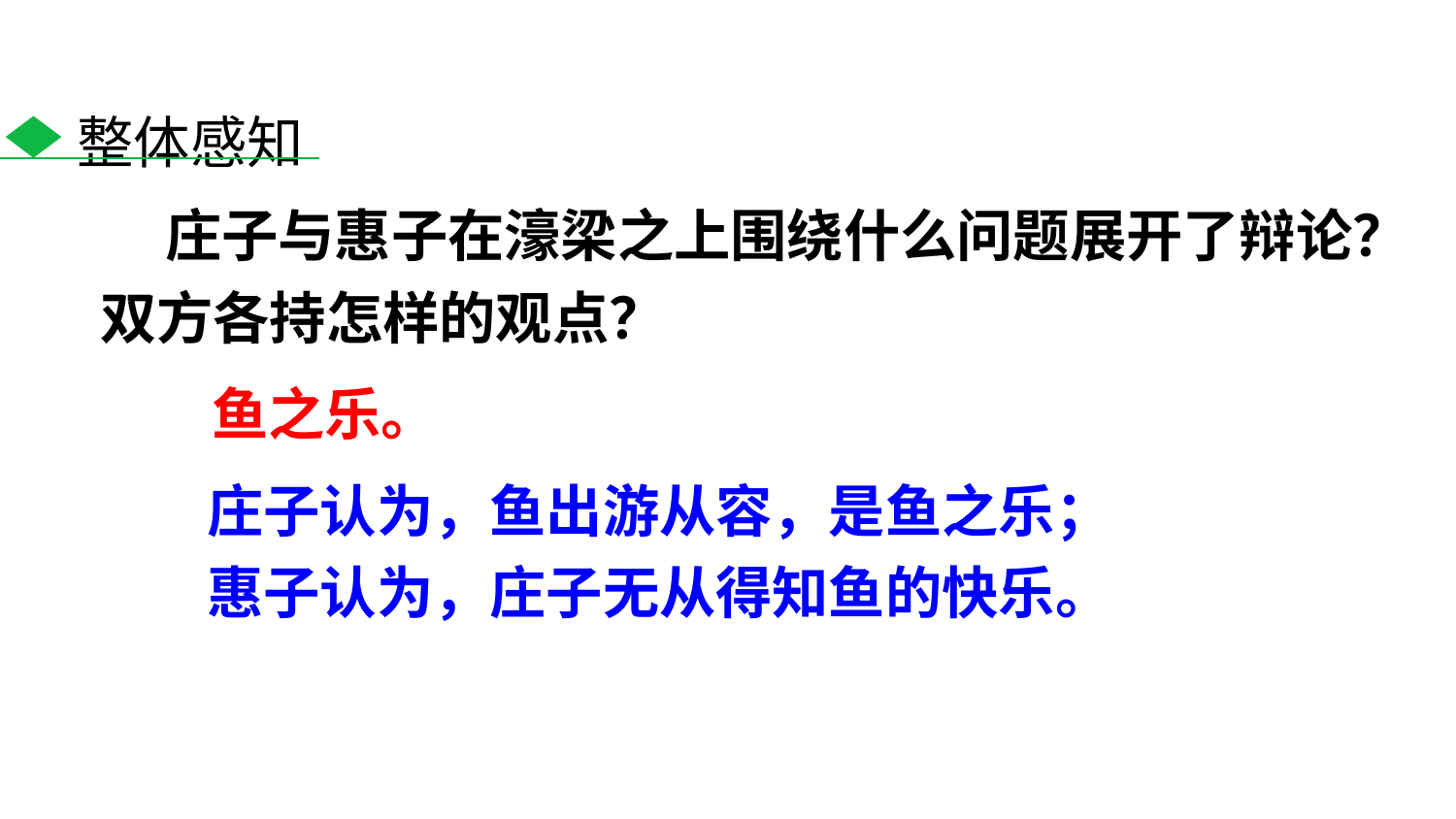

整体感知

    庄子与惠子在濠梁之上围绕什么问题展开了辩论？双方各持怎样的观点？
鱼之乐。
庄子认为，鱼出游从容，是鱼之乐；
惠子认为，庄子无从得知鱼的快乐。